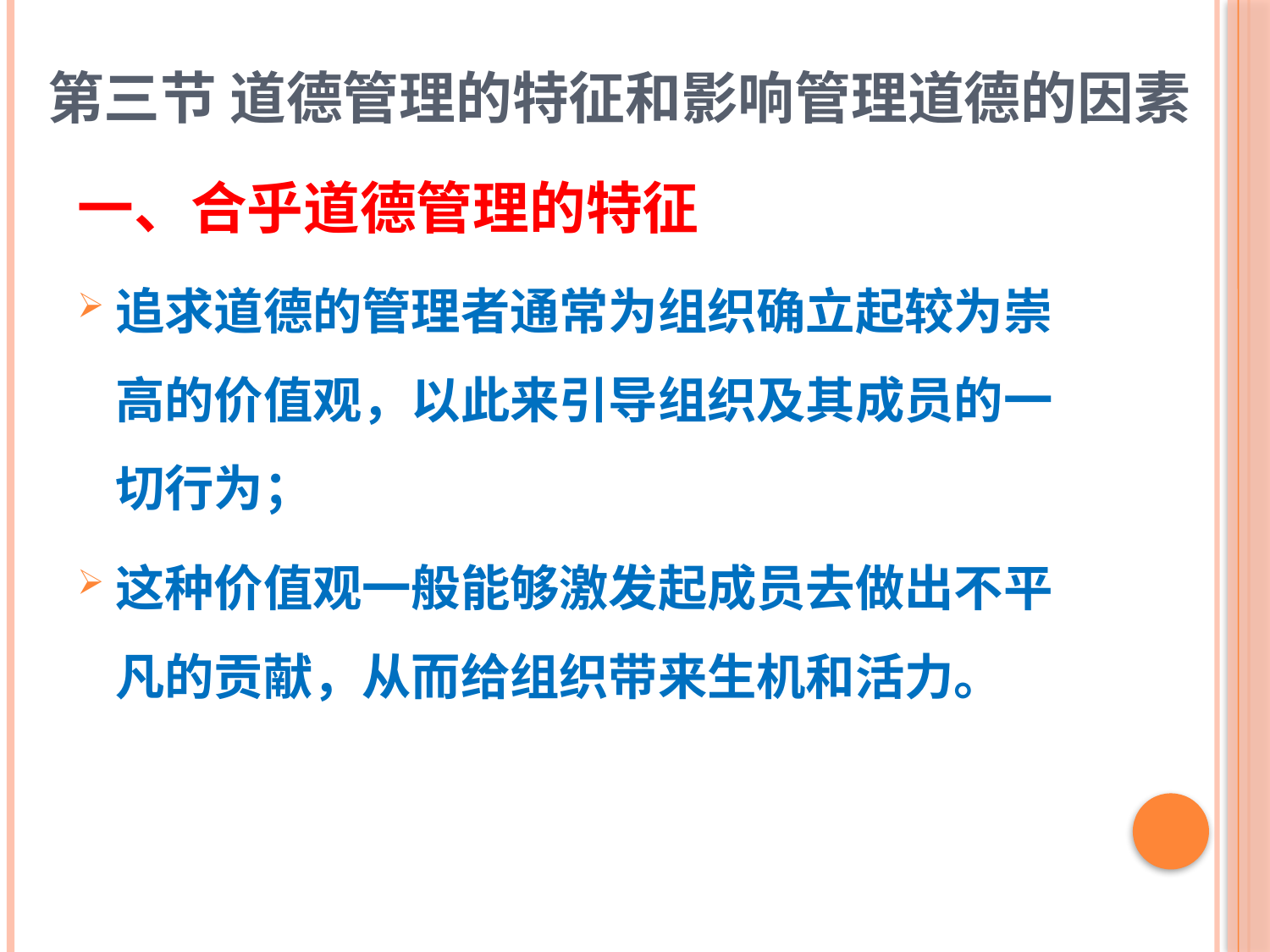

# 第三节 道德管理的特征和影响管理道德的因素
一、合乎道德管理的特征
追求道德的管理者通常为组织确立起较为崇高的价值观，以此来引导组织及其成员的一切行为；
这种价值观一般能够激发起成员去做出不平凡的贡献，从而给组织带来生机和活力。